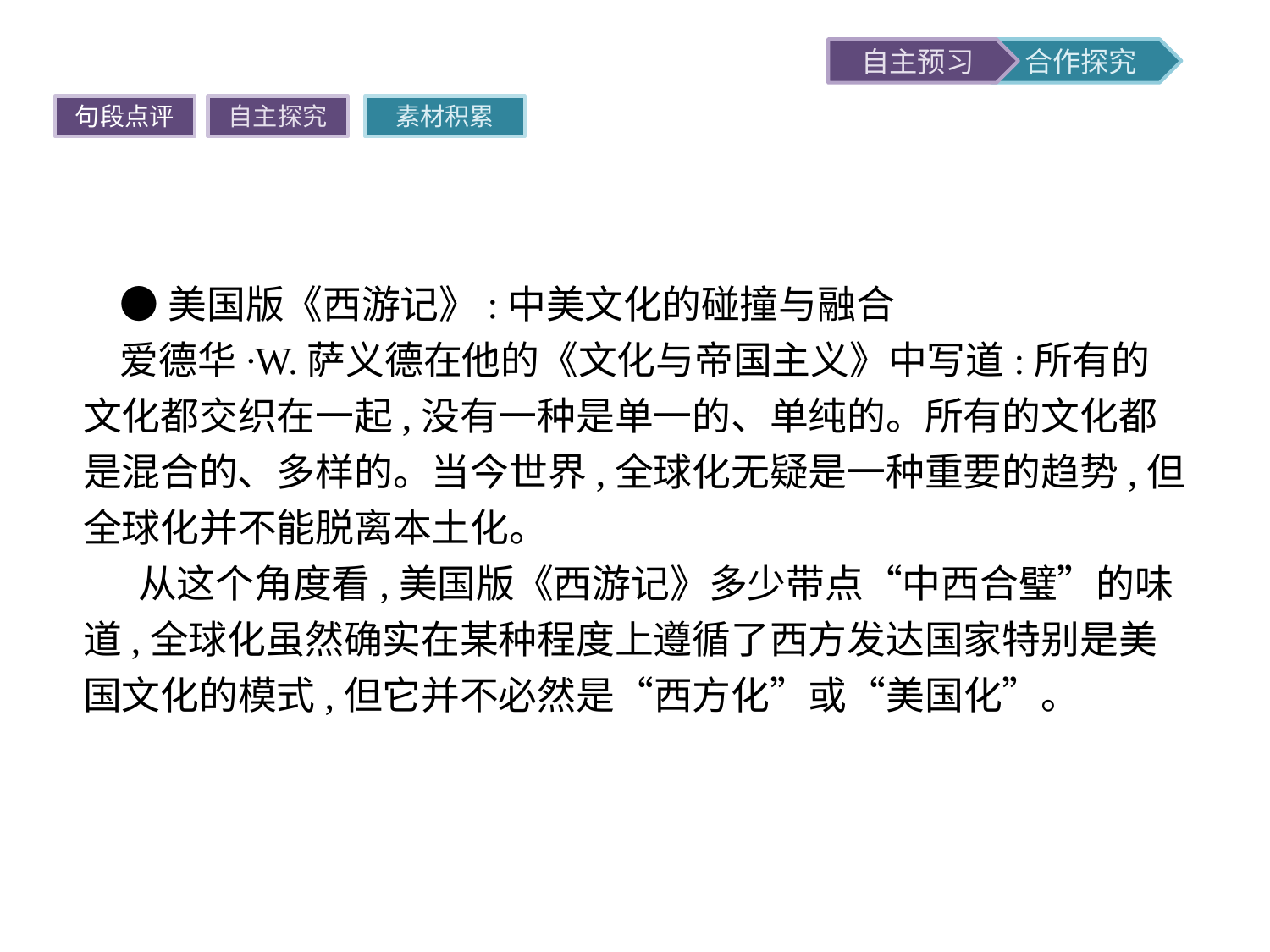

句段点评
自主探究
素材积累
●美国版《西游记》:中美文化的碰撞与融合
爱德华·W.萨义德在他的《文化与帝国主义》中写道:所有的文化都交织在一起,没有一种是单一的、单纯的。所有的文化都是混合的、多样的。当今世界,全球化无疑是一种重要的趋势,但全球化并不能脱离本土化。
 从这个角度看,美国版《西游记》多少带点“中西合璧”的味道,全球化虽然确实在某种程度上遵循了西方发达国家特别是美国文化的模式,但它并不必然是“西方化”或“美国化”。